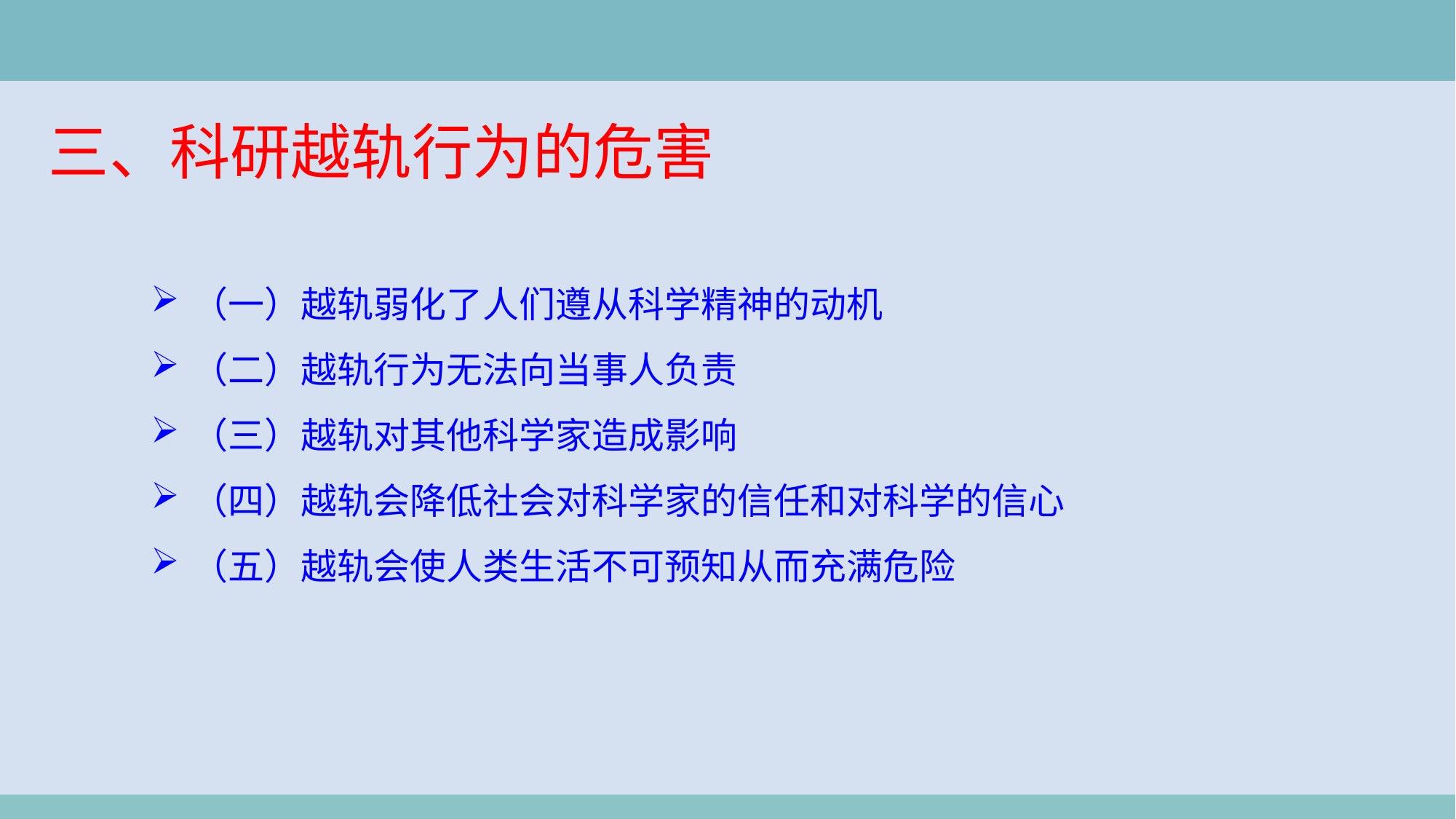

三、科研越轨行为的危害
（一）越轨弱化了人们遵从科学精神的动机
（二）越轨行为无法向当事人负责
（三）越轨对其他科学家造成影响
（四）越轨会降低社会对科学家的信任和对科学的信心
（五）越轨会使人类生活不可预知从而充满危险